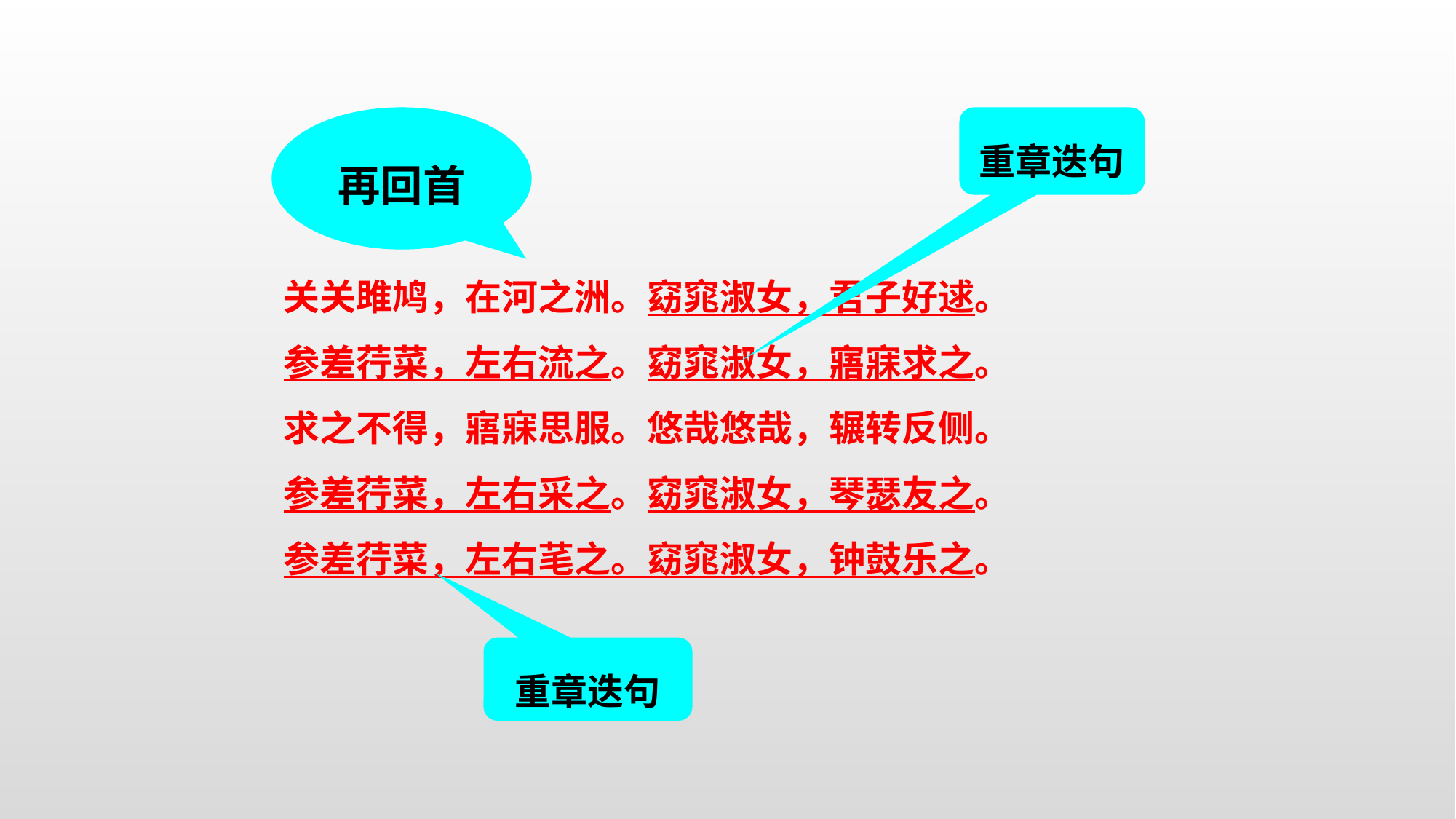

再回首
重章迭句
关关雎鸠，在河之洲。窈窕淑女，君子好逑。
参差荇菜，左右流之。窈窕淑女，寤寐求之。
求之不得，寤寐思服。悠哉悠哉，辗转反侧。
参差荇菜，左右采之。窈窕淑女，琴瑟友之。
参差荇菜，左右芼之。窈窕淑女，钟鼓乐之。
重章迭句